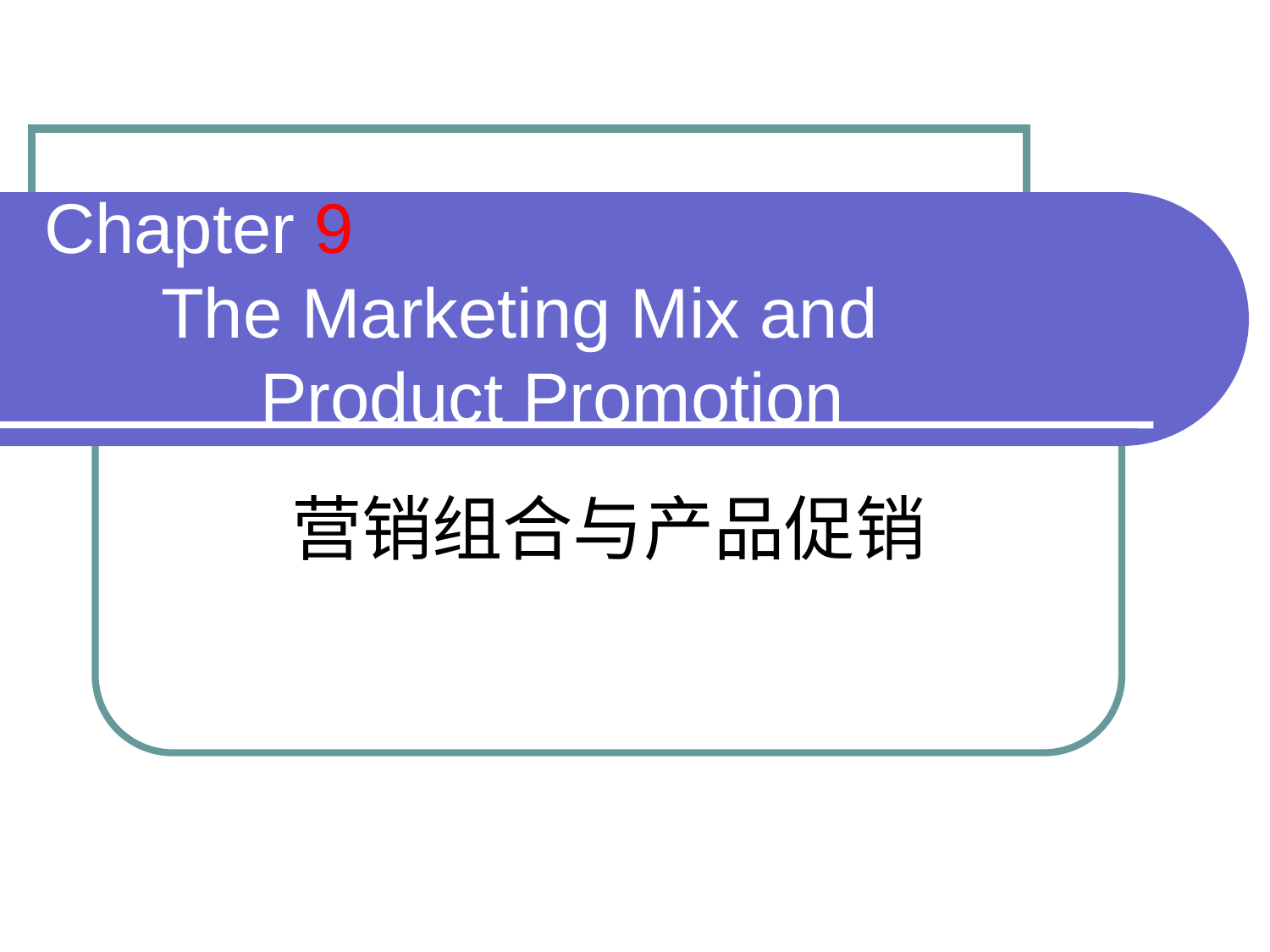

# Chapter 9 The Marketing Mix and Product Promotion
营销组合与产品促销